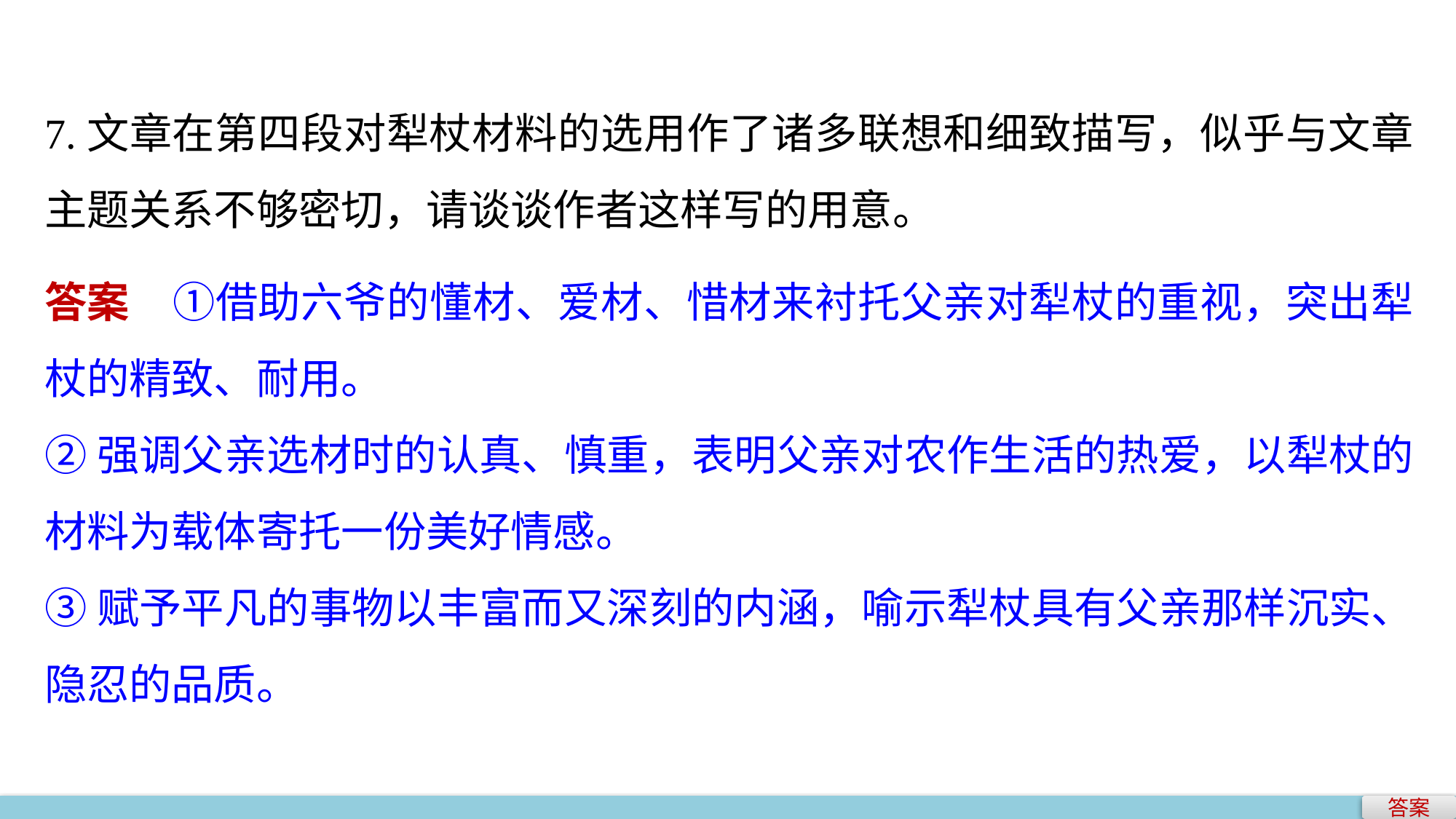

7.文章在第四段对犁杖材料的选用作了诸多联想和细致描写，似乎与文章主题关系不够密切，请谈谈作者这样写的用意。
答案　①借助六爷的懂材、爱材、惜材来衬托父亲对犁杖的重视，突出犁杖的精致、耐用。
②强调父亲选材时的认真、慎重，表明父亲对农作生活的热爱，以犁杖的材料为载体寄托一份美好情感。
③赋予平凡的事物以丰富而又深刻的内涵，喻示犁杖具有父亲那样沉实、隐忍的品质。

答案